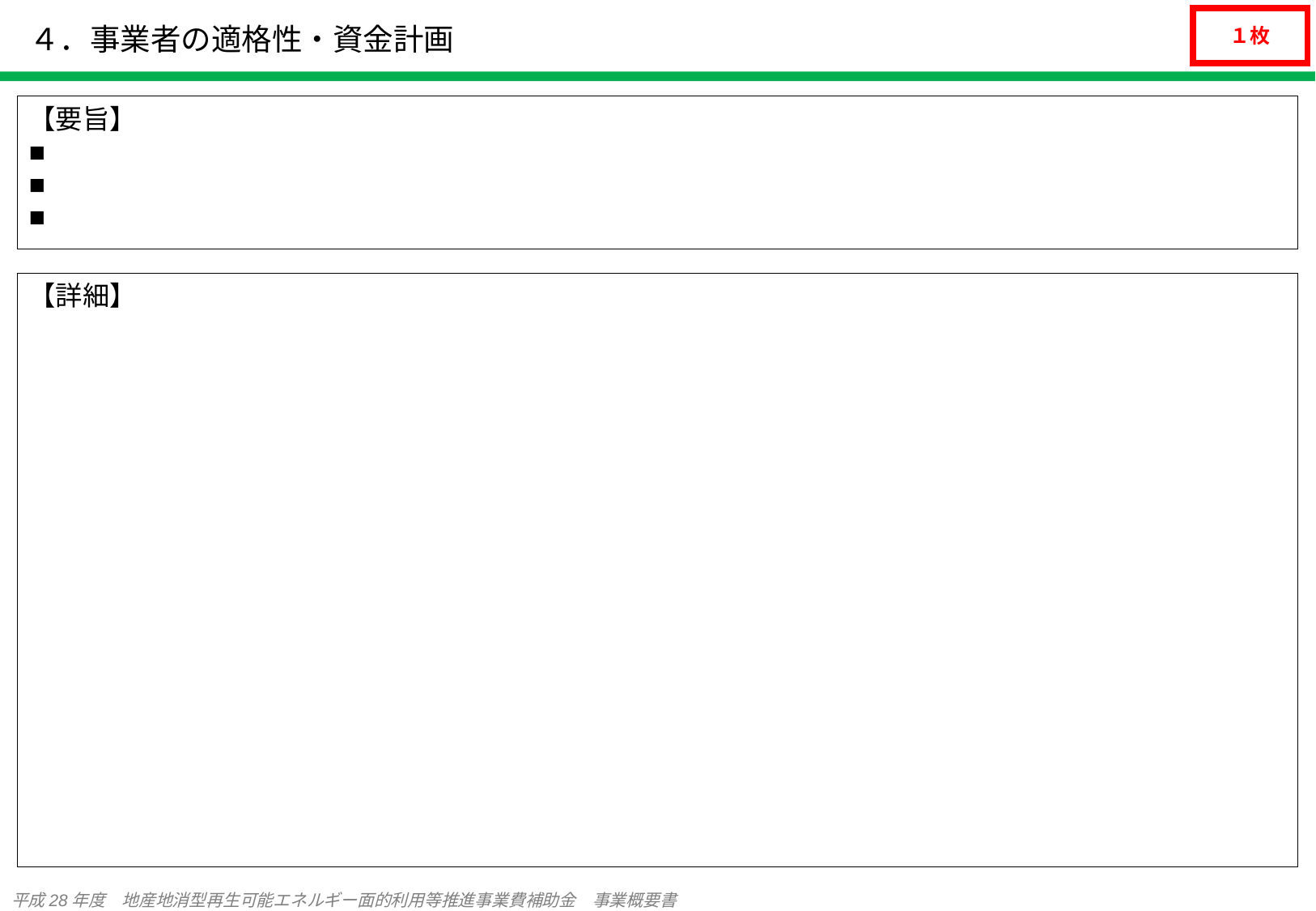

# ４．事業者の適格性・資金計画
１枚
【要旨】
■
■
■
【詳細】